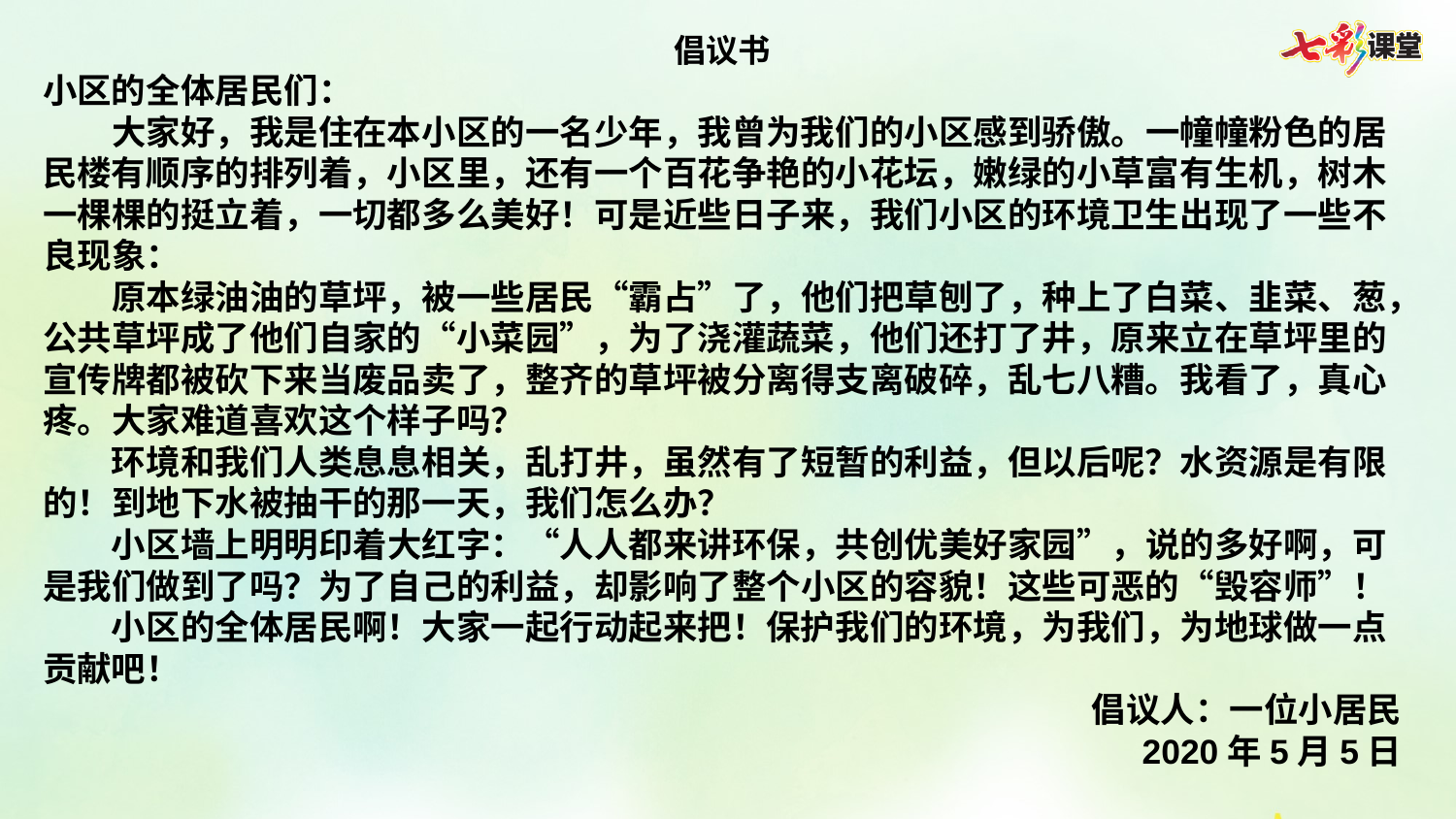

倡议书
小区的全体居民们：
　　大家好，我是住在本小区的一名少年，我曾为我们的小区感到骄傲。一幢幢粉色的居民楼有顺序的排列着，小区里，还有一个百花争艳的小花坛，嫩绿的小草富有生机，树木一棵棵的挺立着，一切都多么美好！可是近些日子来，我们小区的环境卫生出现了一些不良现象：
　　原本绿油油的草坪，被一些居民“霸占”了，他们把草刨了，种上了白菜、韭菜、葱，公共草坪成了他们自家的“小菜园”，为了浇灌蔬菜，他们还打了井，原来立在草坪里的宣传牌都被砍下来当废品卖了，整齐的草坪被分离得支离破碎，乱七八糟。我看了，真心疼。大家难道喜欢这个样子吗？
　　环境和我们人类息息相关，乱打井，虽然有了短暂的利益，但以后呢？水资源是有限的！到地下水被抽干的那一天，我们怎么办？
　　小区墙上明明印着大红字：“人人都来讲环保，共创优美好家园”，说的多好啊，可是我们做到了吗？为了自己的利益，却影响了整个小区的容貌！这些可恶的“毁容师”！
　　小区的全体居民啊！大家一起行动起来把！保护我们的环境，为我们，为地球做一点贡献吧！
                                          倡议人：一位小居民
2020年5月5日